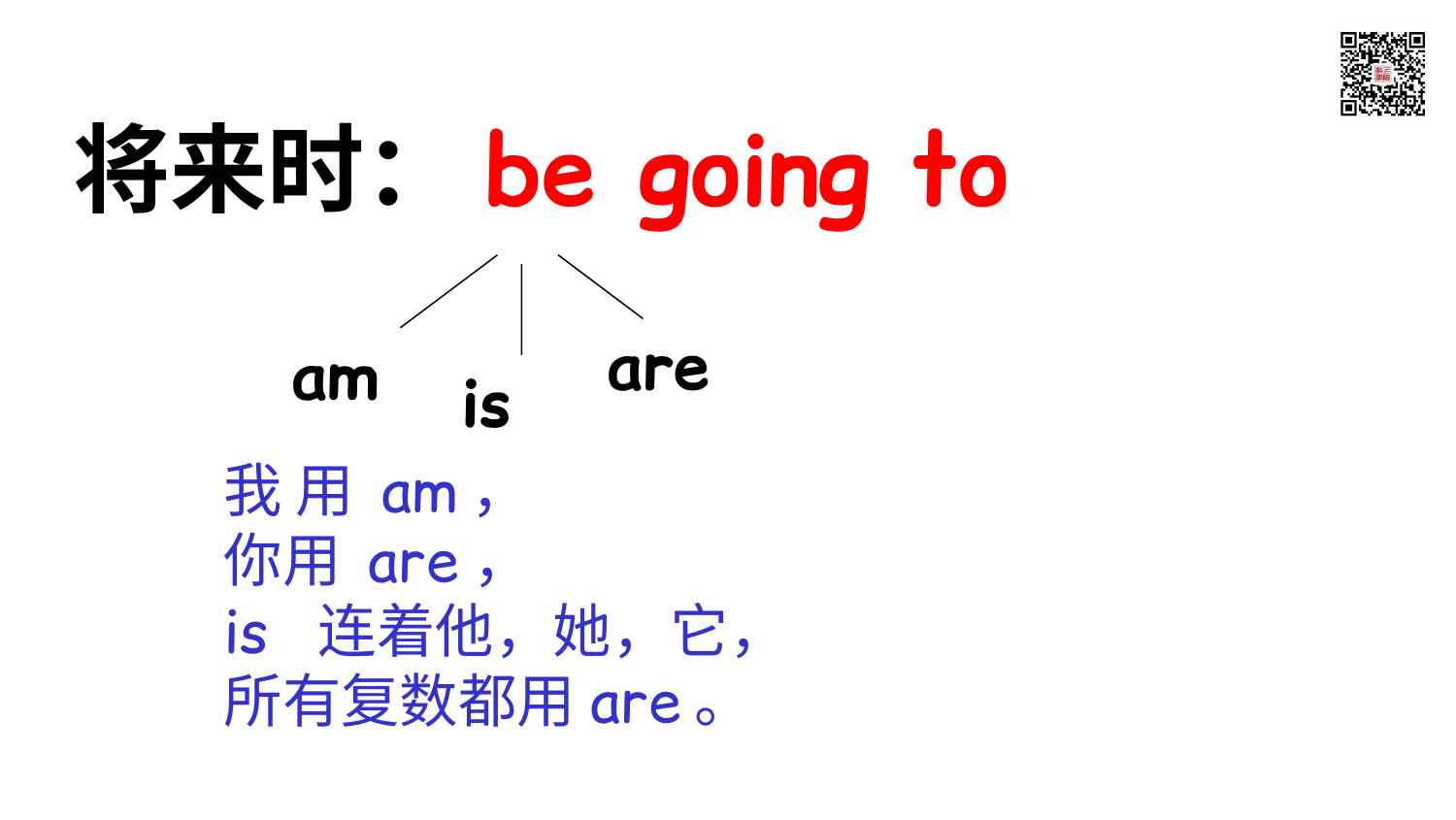

将来时：be going to

are
am
is
我 用 am，
你用 are，
is 连着他，她，它，
所有复数都用are。